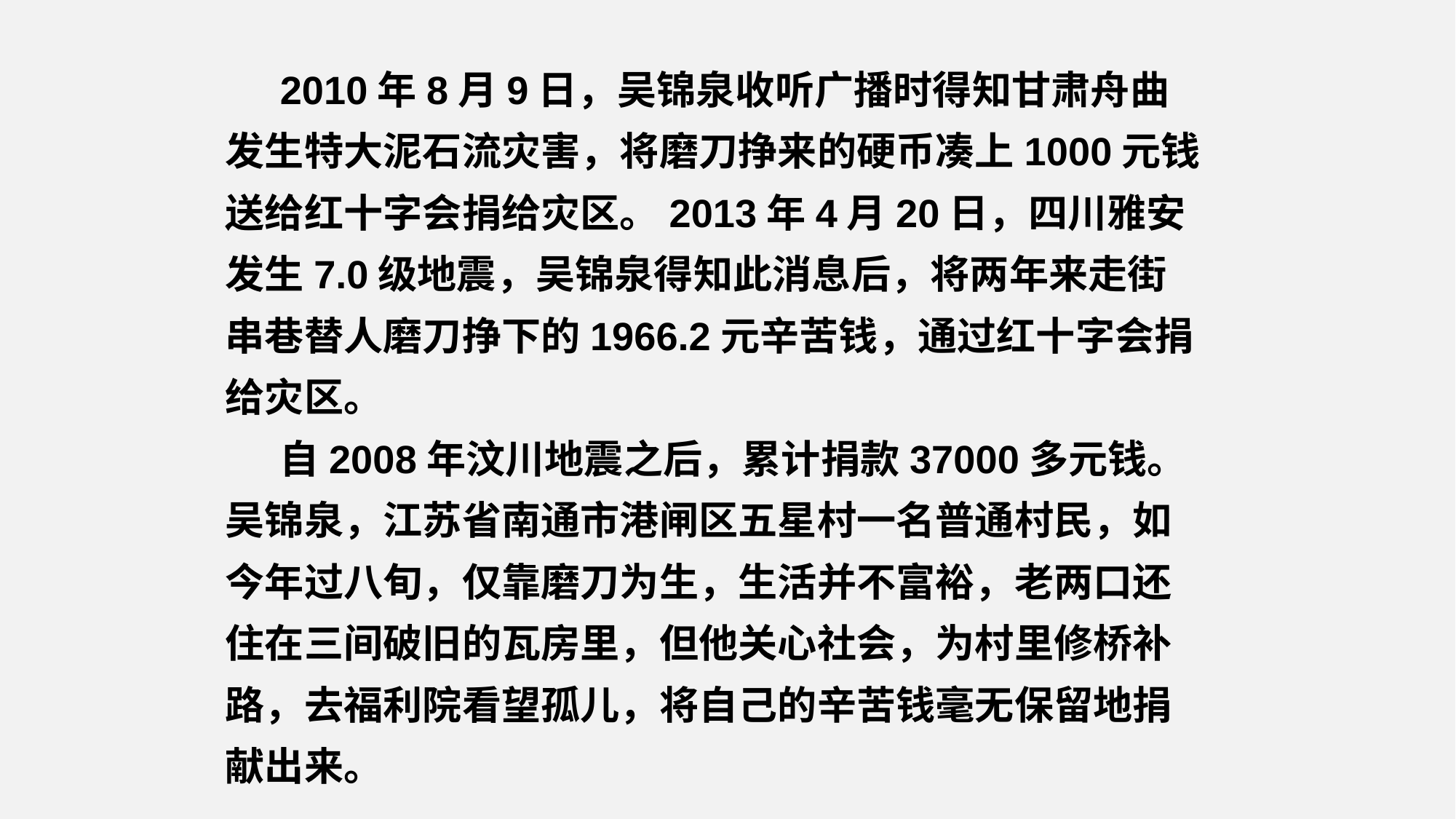

2010年8月9日，吴锦泉收听广播时得知甘肃舟曲发生特大泥石流灾害，将磨刀挣来的硬币凑上1000元钱送给红十字会捐给灾区。2013年4月20日，四川雅安发生7.0级地震，吴锦泉得知此消息后，将两年来走街串巷替人磨刀挣下的1966.2元辛苦钱，通过红十字会捐给灾区。
自2008年汶川地震之后，累计捐款37000多元钱。吴锦泉，江苏省南通市港闸区五星村一名普通村民，如今年过八旬，仅靠磨刀为生，生活并不富裕，老两口还住在三间破旧的瓦房里，但他关心社会，为村里修桥补路，去福利院看望孤儿，将自己的辛苦钱毫无保留地捐献出来。